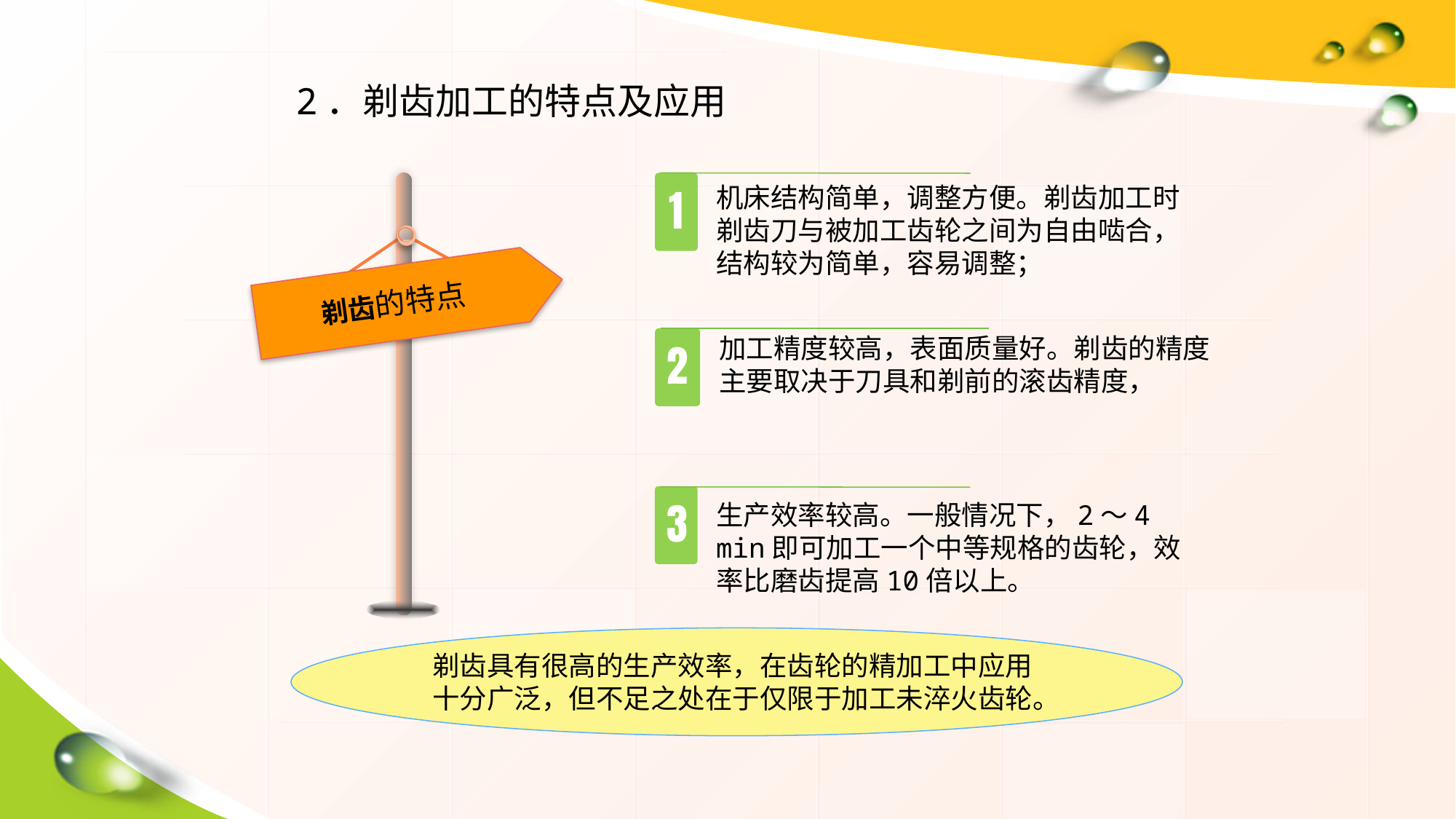

2．剃齿加工的特点及应用

剃齿的特点

1
机床结构简单，调整方便。剃齿加工时剃齿刀与被加工齿轮之间为自由啮合，结构较为简单，容易调整；
加工精度较高，表面质量好。剃齿的精度主要取决于刀具和剃前的滚齿精度，
2
3
生产效率较高。一般情况下，2～4 min即可加工一个中等规格的齿轮，效率比磨齿提高10倍以上。
剃齿具有很高的生产效率，在齿轮的精加工中应用十分广泛，但不足之处在于仅限于加工未淬火齿轮。